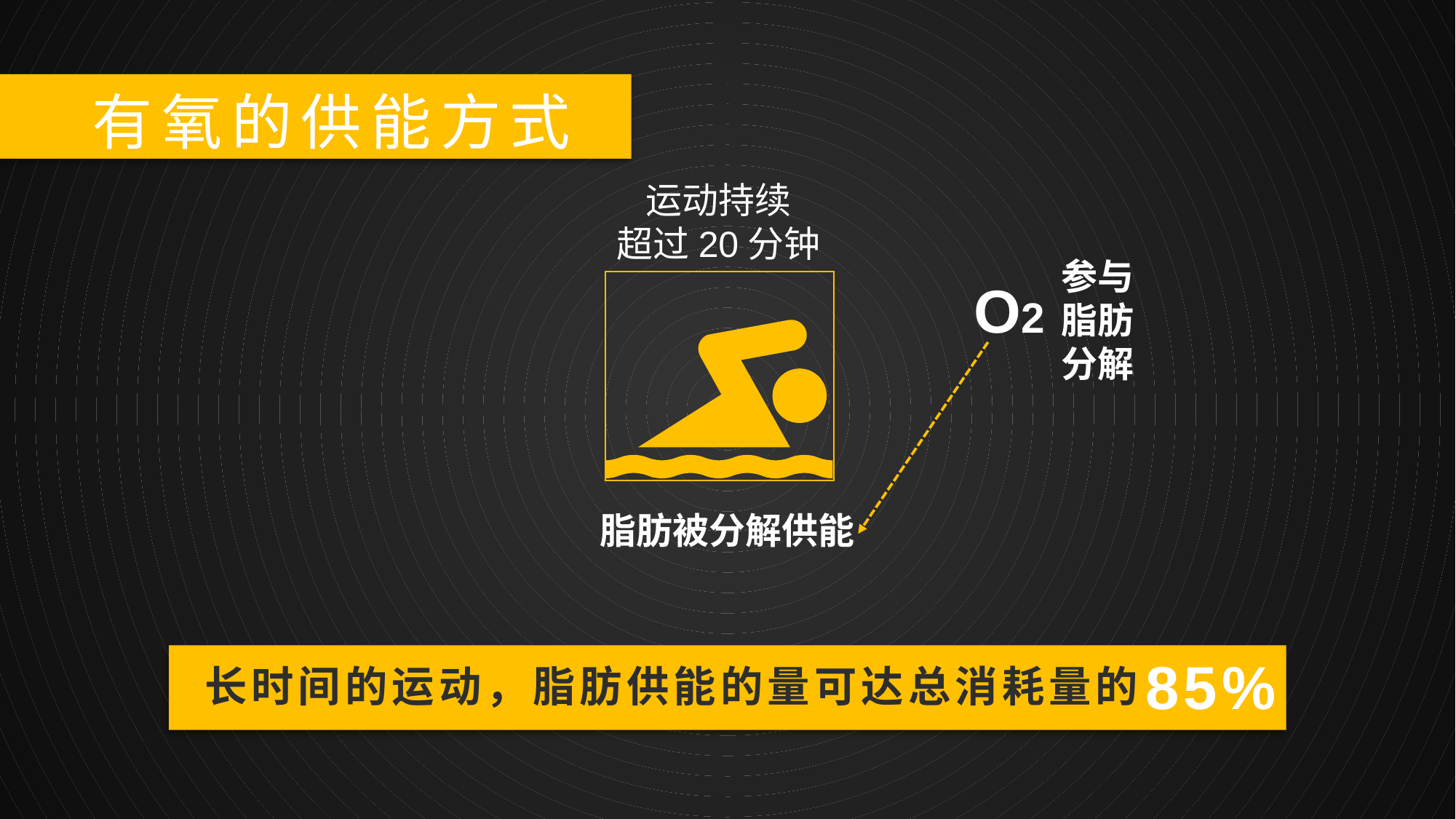

有氧的供能方式
运动持续
超过20分钟
参与脂肪分解
O2

脂肪被分解供能
85%

长时间的运动，脂肪供能的量可达总消耗量的